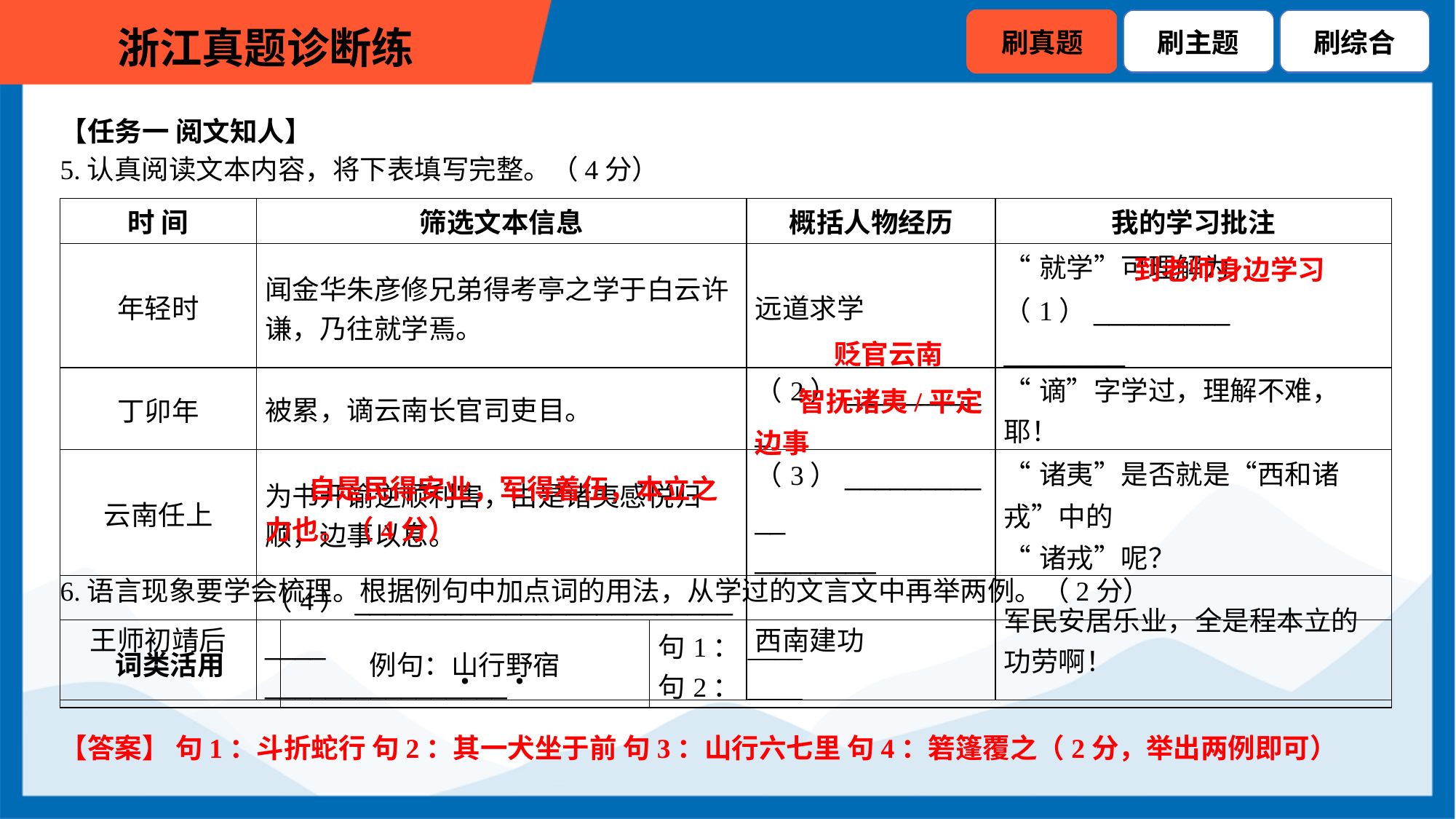

【任务一 阅文知人】
5.认真阅读文本内容，将下表填写完整。（4分）
| 时 间 | 筛选文本信息 | 概括人物经历 | 我的学习批注 |
| --- | --- | --- | --- |
| 年轻时 | 闻金华朱彦修兄弟得考亭之学于白云许 谦，乃往就学焉。 | 远道求学 | “就学”可理解为（1）\_\_\_\_\_\_\_\_\_ \_\_\_\_\_\_\_\_ |
| 丁卯年 | 被累，谪云南长官司吏目。 | （2）\_\_\_\_\_\_\_\_\_\_ | “谪”字学过，理解不难，耶！ |
| 云南任上 | 为书开谕逆顺利害，由是诸夷感悦归 顺，边事以息。 | （3）\_\_\_\_\_\_\_\_\_\_\_ \_\_\_\_\_\_\_\_ | “诸夷”是否就是“西和诸戎”中的 “诸戎”呢？ |
| 王师初靖后 | （4）\_\_\_\_\_\_\_\_\_\_\_\_\_\_\_\_\_\_\_\_\_\_\_\_\_\_\_\_\_ \_\_\_\_\_\_\_\_\_\_\_\_\_\_\_\_ | 西南建功 | 军民安居乐业，全是程本立的 功劳啊！ |
                    到老师身边学习
贬官云南
      智抚诸夷/平定边事
      自是民得安业，军得着伍，本立之力也。（4分）
6.语言现象要学会梳理。根据例句中加点词的用法，从学过的文言文中再举两例。（2分）
| 词类活用 | 例句：山行野宿 | 句1：\_\_\_\_ 句2：\_\_\_\_ |
| --- | --- | --- |

【答案】 句1：斗折蛇行 句2：其一犬坐于前 句3：山行六七里 句4：箬篷覆之（2分，举出两例即可）